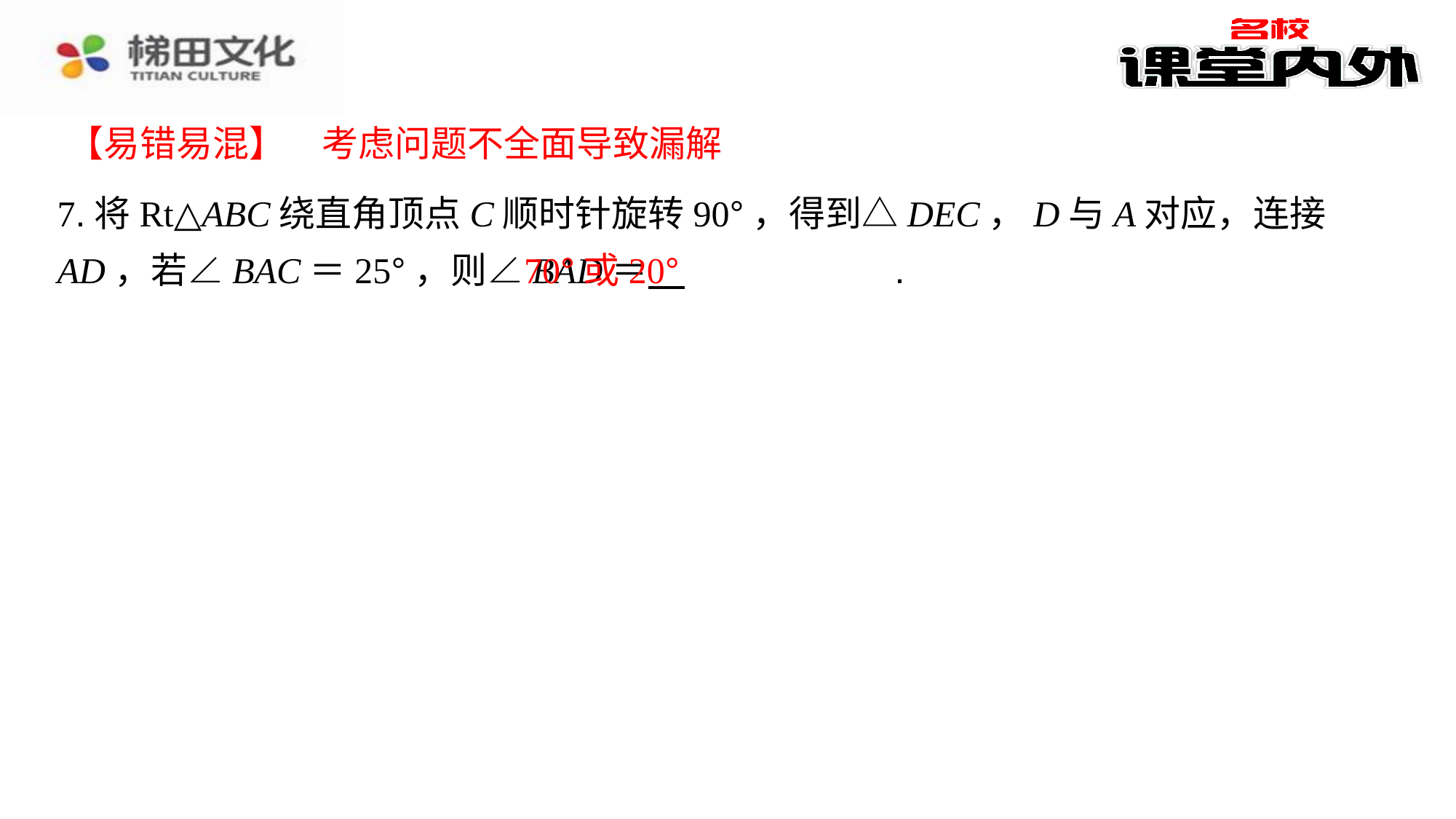

【易错易混】　考虑问题不全面导致漏解
7.将Rt△ABC绕直角顶点C顺时针旋转90°，得到△DEC，D与A对应，连接AD，若∠BAC＝25°，则∠BAD＝ 　70°或20°　⁠.
70°或20°